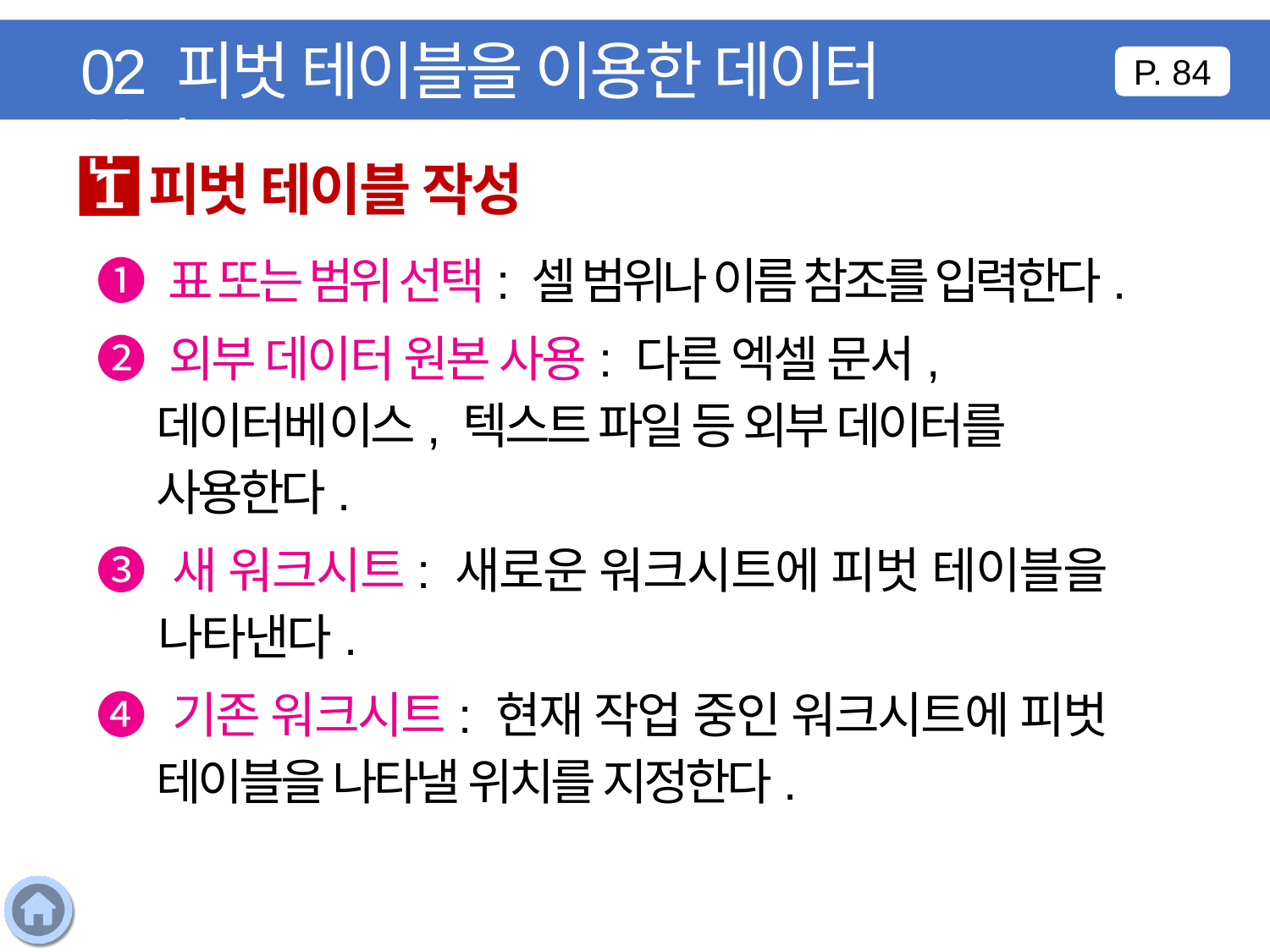

02 피벗 테이블을 이용한 데이터 분석
P. 84
피벗 테이블 작성
1
❶ 표 또는 범위 선택: 셀 범위나 이름 참조를 입력한다.
❷ 외부 데이터 원본 사용: 다른 엑셀 문서, 데이터베이스, 텍스트 파일 등 외부 데이터를 사용한다.
❸ 새 워크시트: 새로운 워크시트에 피벗 테이블을 나타낸다.
❹ 기존 워크시트: 현재 작업 중인 워크시트에 피벗 테이블을 나타낼 위치를 지정한다.